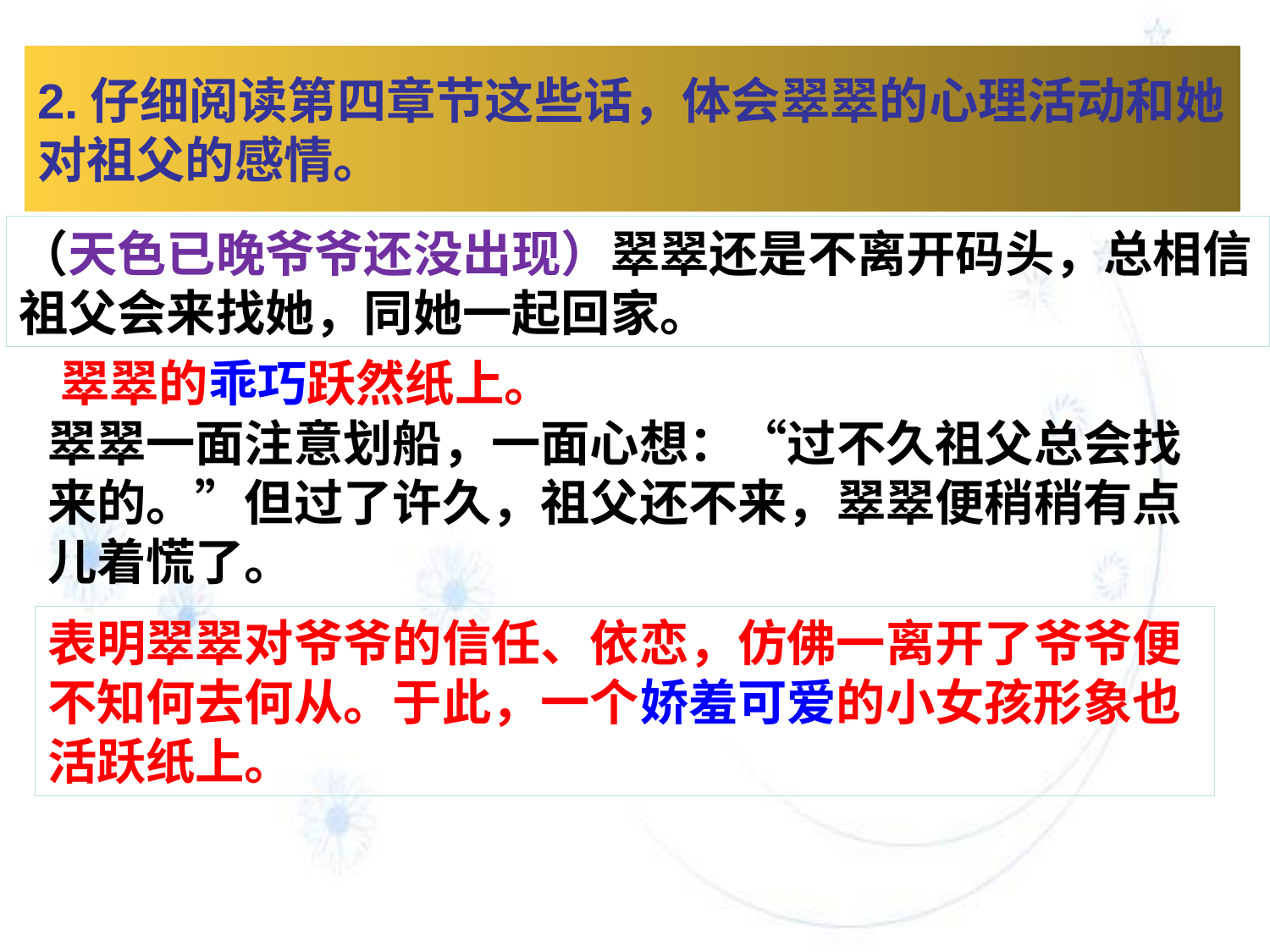

# 2.仔细阅读第四章节这些话，体会翠翠的心理活动和她对祖父的感情。
（天色已晚爷爷还没出现）翠翠还是不离开码头，总相信祖父会来找她，同她一起回家。
翠翠的乖巧跃然纸上。
翠翠一面注意划船，一面心想：“过不久祖父总会找来的。”但过了许久，祖父还不来，翠翠便稍稍有点儿着慌了。
表明翠翠对爷爷的信任、依恋，仿佛一离开了爷爷便不知何去何从。于此，一个娇羞可爱的小女孩形象也活跃纸上。